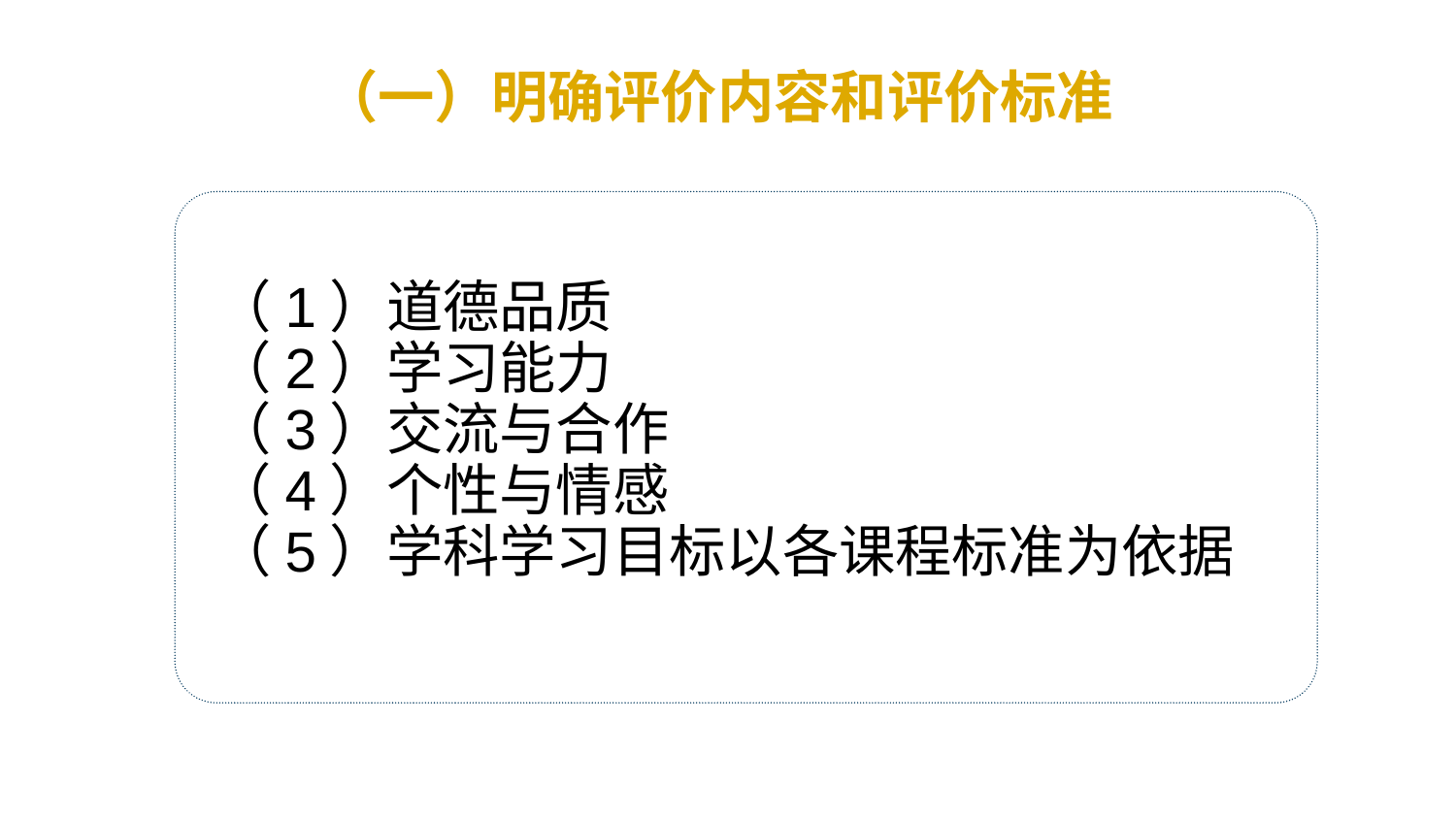

（一）明确评价内容和评价标准

（1）道德品质
（2）学习能力
（3）交流与合作
（4）个性与情感
（5）学科学习目标以各课程标准为依据